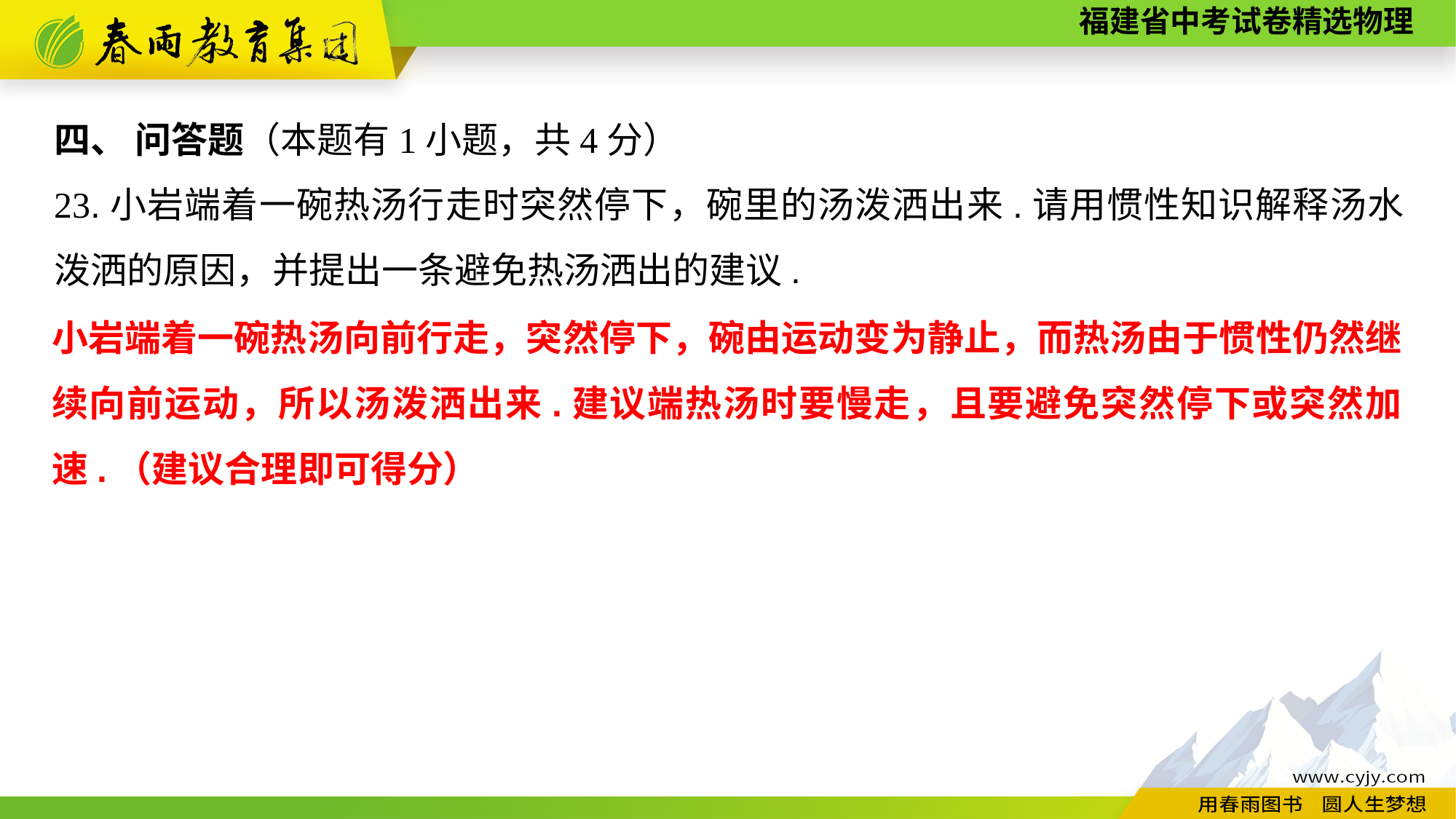

四、 问答题（本题有1小题，共4分）
23.小岩端着一碗热汤行走时突然停下，碗里的汤泼洒出来.请用惯性知识解释汤水泼洒的原因，并提出一条避免热汤洒出的建议.
小岩端着一碗热汤向前行走，突然停下，碗由运动变为静止，而热汤由于惯性仍然继续向前运动，所以汤泼洒出来.建议端热汤时要慢走，且要避免突然停下或突然加速.（建议合理即可得分）